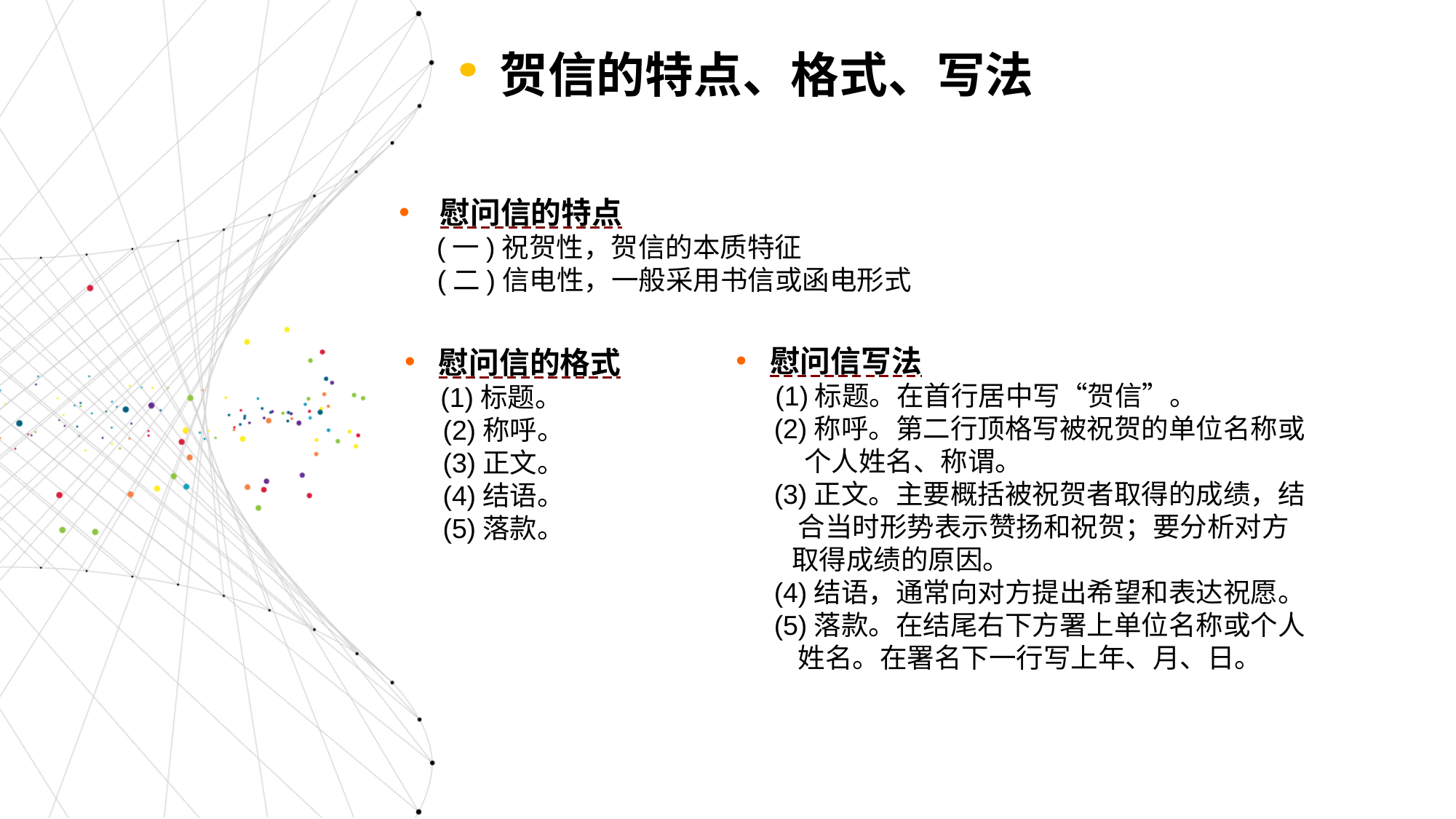

贺信的特点、格式、写法

慰问信的特点
      (一)祝贺性，贺信的本质特征
     (二)信电性，一般采用书信或函电形式

慰问信写法
      (1)标题。在首行居中写“贺信”。
     (2)称呼。第二行顶格写被祝贺的单位名称或
          个人姓名、称谓。
     (3)正文。主要概括被祝贺者取得的成绩，结
         合当时形势表示赞扬和祝贺；要分析对方
        取得成绩的原因。
     (4)结语，通常向对方提出希望和表达祝愿。
     (5)落款。在结尾右下方署上单位名称或个人
         姓名。在署名下一行写上年、月、日。

慰问信的格式
      (1)标题。
     (2)称呼。
     (3)正文。
     (4)结语。
     (5)落款。